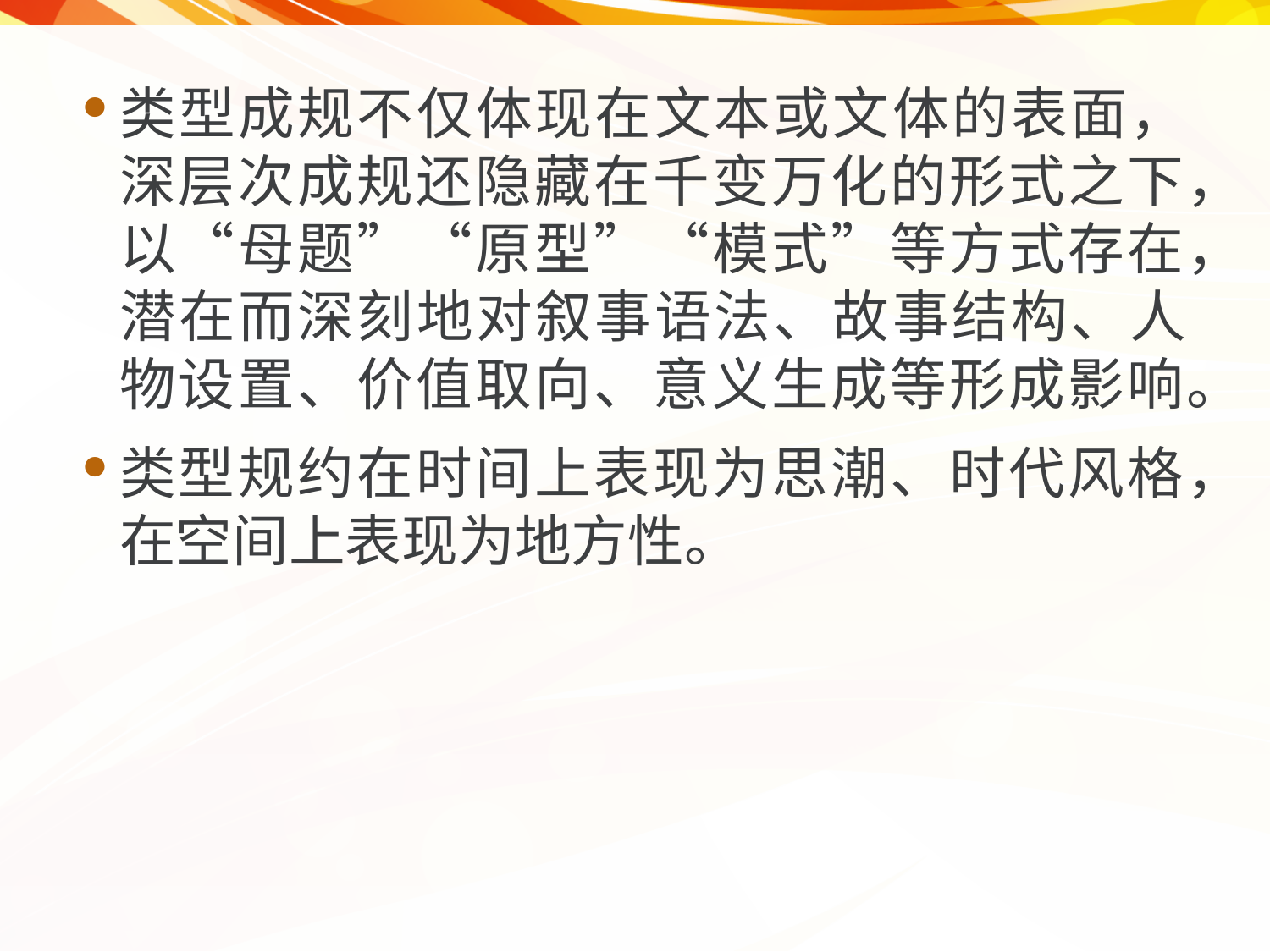

#
类型成规不仅体现在文本或文体的表面，深层次成规还隐藏在千变万化的形式之下，以“母题”“原型”“模式”等方式存在，潜在而深刻地对叙事语法、故事结构、人物设置、价值取向、意义生成等形成影响。
类型规约在时间上表现为思潮、时代风格，在空间上表现为地方性。